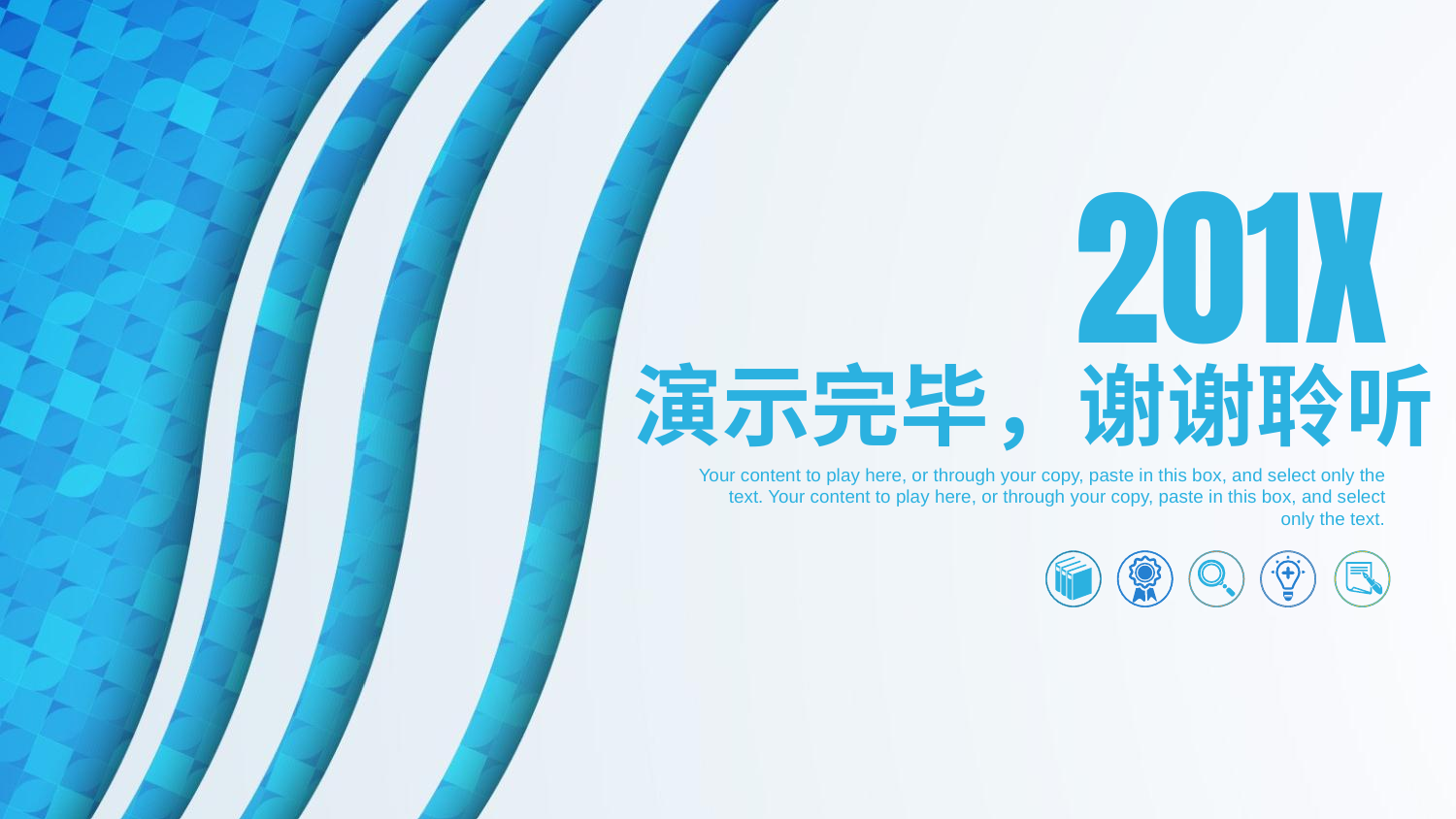

201X
演示完毕，谢谢聆听
Your content to play here, or through your copy, paste in this box, and select only the text. Your content to play here, or through your copy, paste in this box, and select only the text.